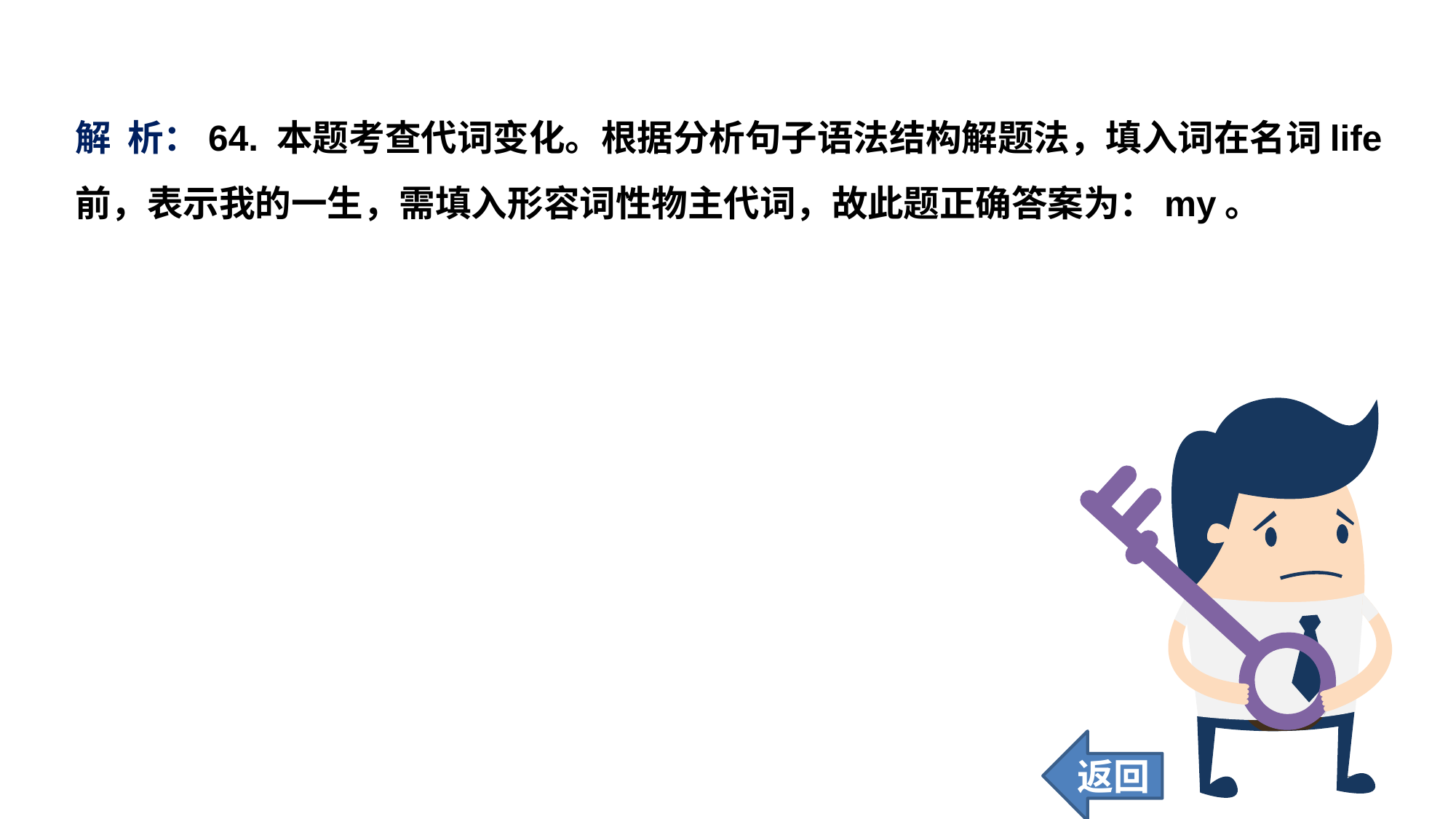

解  析：64. 本题考查代词变化。根据分析句子语法结构解题法，填入词在名词life前，表示我的一生，需填入形容词性物主代词，故此题正确答案为：my。

返回
241